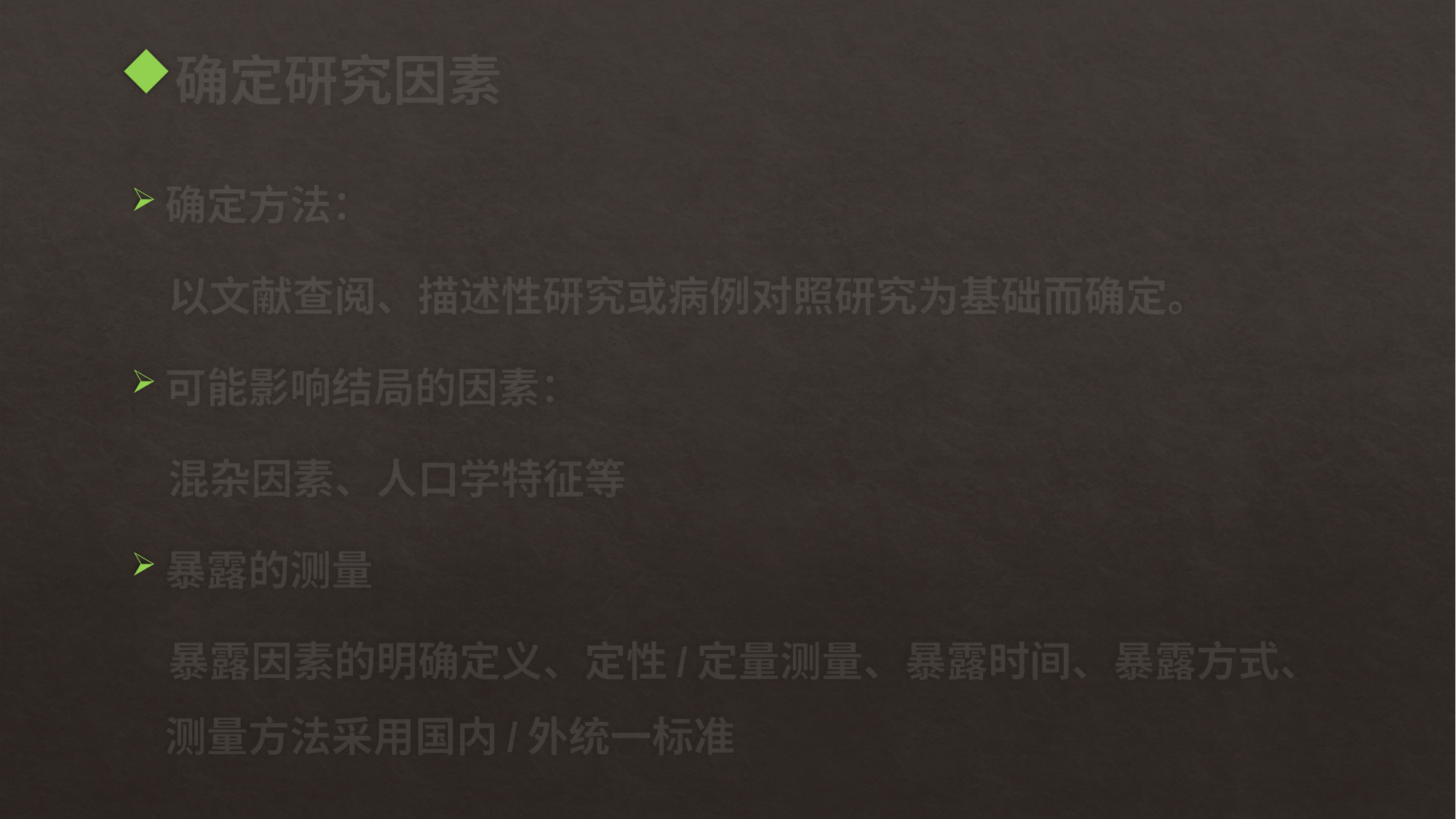

# 确定研究因素
确定方法：
   以文献查阅、描述性研究或病例对照研究为基础而确定。
可能影响结局的因素：
   混杂因素、人口学特征等
暴露的测量
   暴露因素的明确定义、定性/定量测量、暴露时间、暴露方式、测量方法采用国内/外统一标准